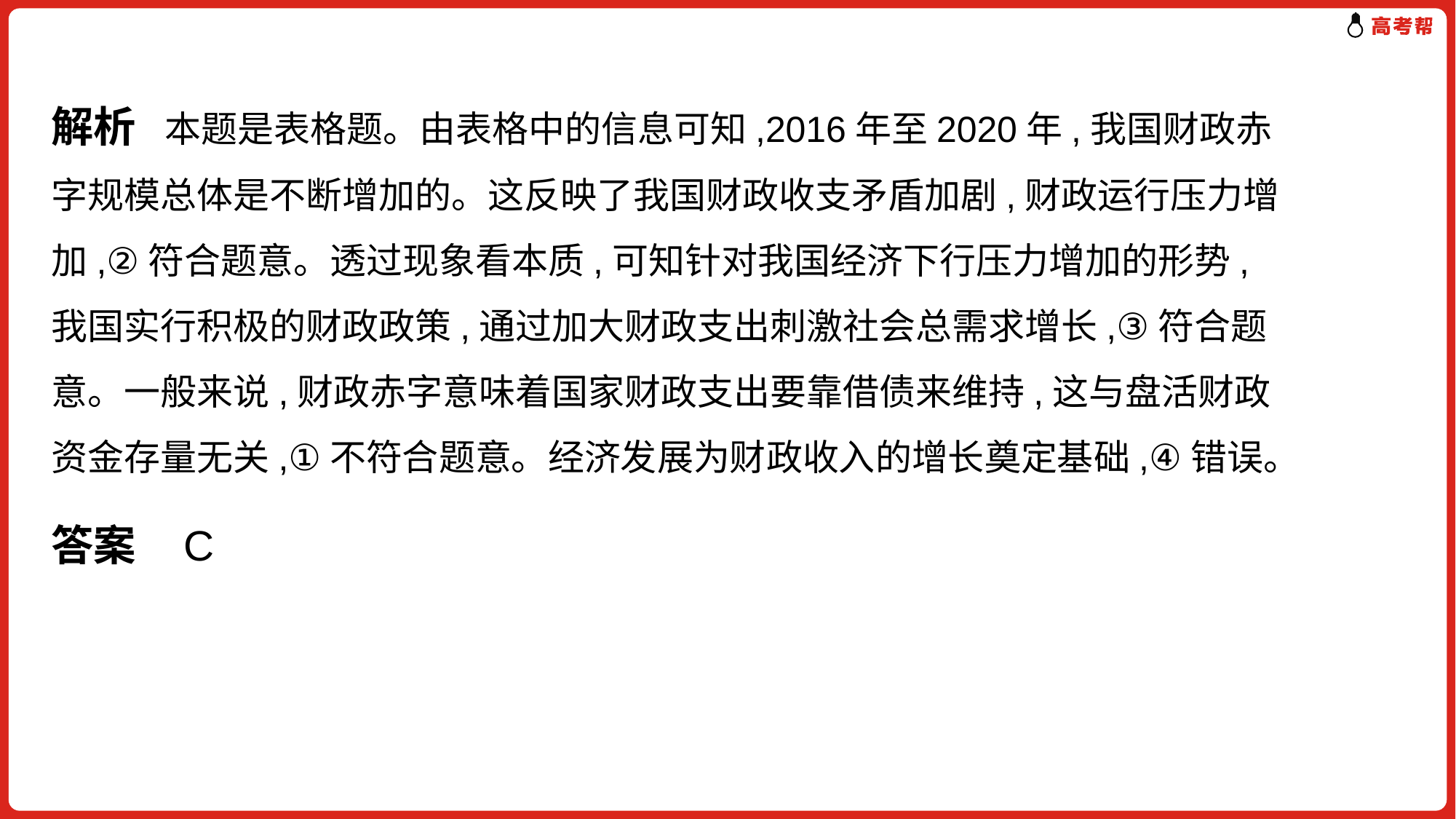

#
解析   本题是表格题。由表格中的信息可知,2016年至2020年,我国财政赤字规模总体是不断增加的。这反映了我国财政收支矛盾加剧,财政运行压力增加,②符合题意。透过现象看本质,可知针对我国经济下行压力增加的形势,我国实行积极的财政政策,通过加大财政支出刺激社会总需求增长,③符合题意。一般来说,财政赤字意味着国家财政支出要靠借债来维持,这与盘活财政资金存量无关,①不符合题意。经济发展为财政收入的增长奠定基础,④错误。
答案    C